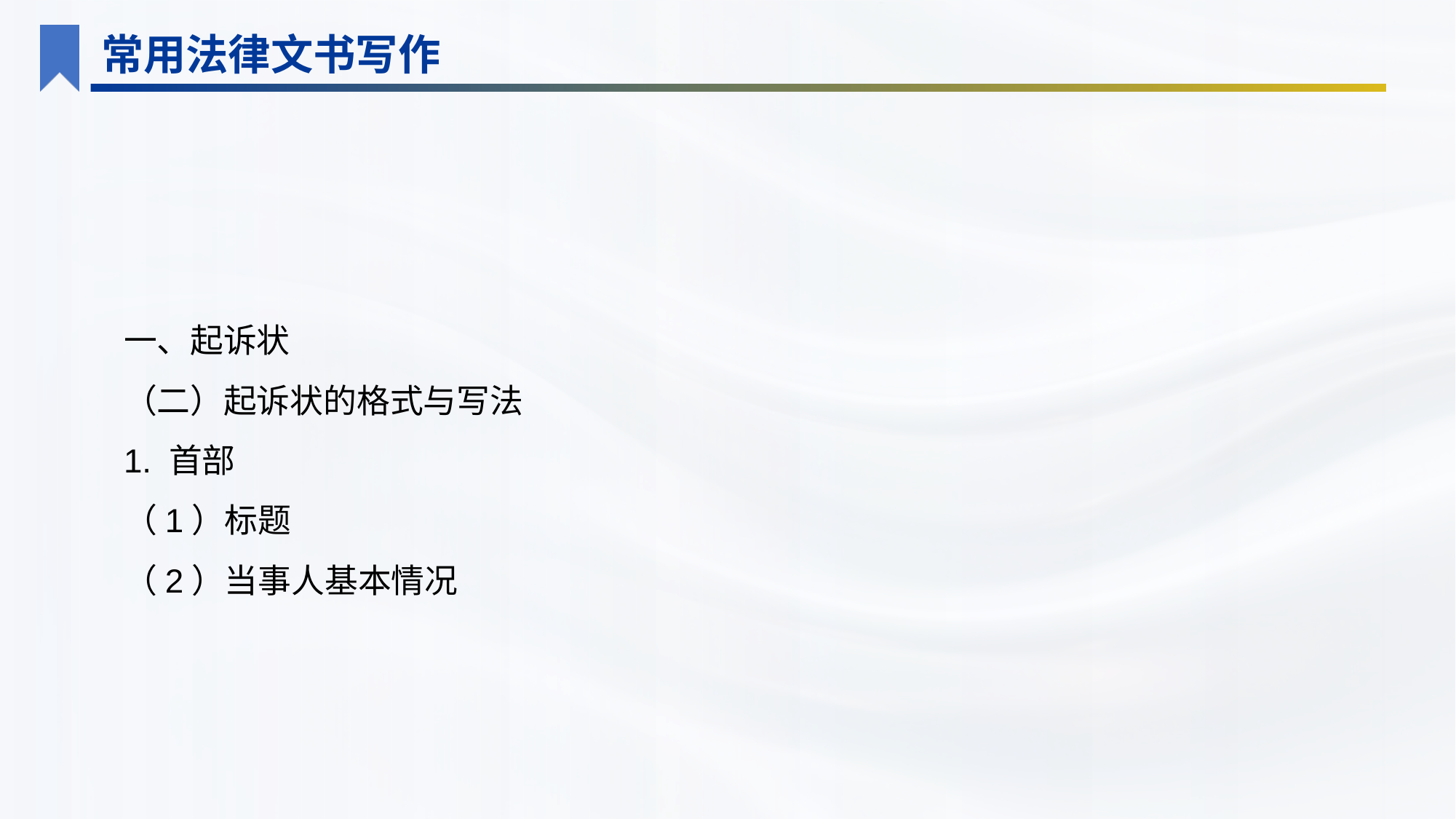

常用法律文书写作
一、起诉状
（二）起诉状的格式与写法
1. 首部
（1）标题
（2）当事人基本情况